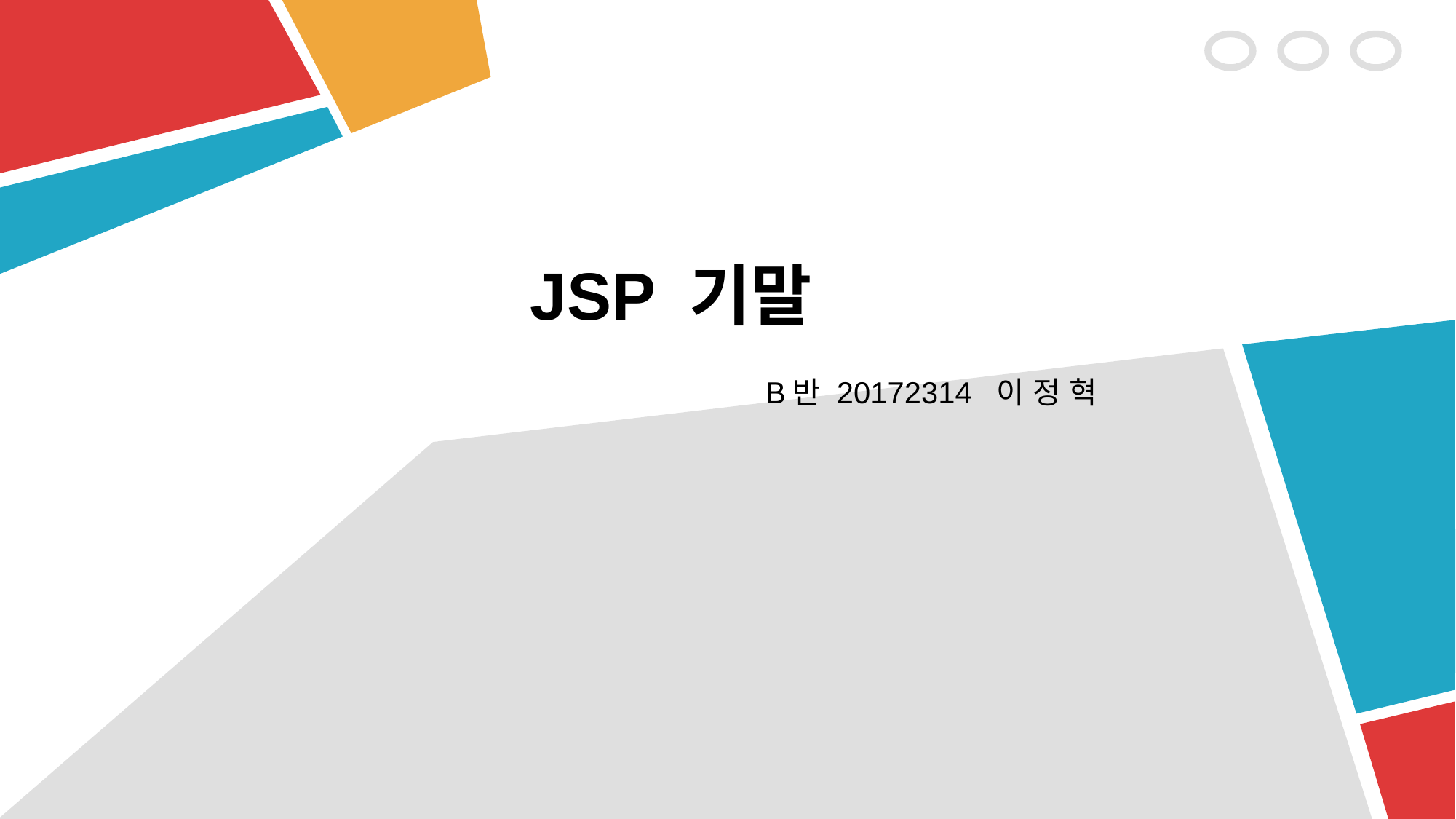

# JSP 기말
B반 20172314  이 정 혁